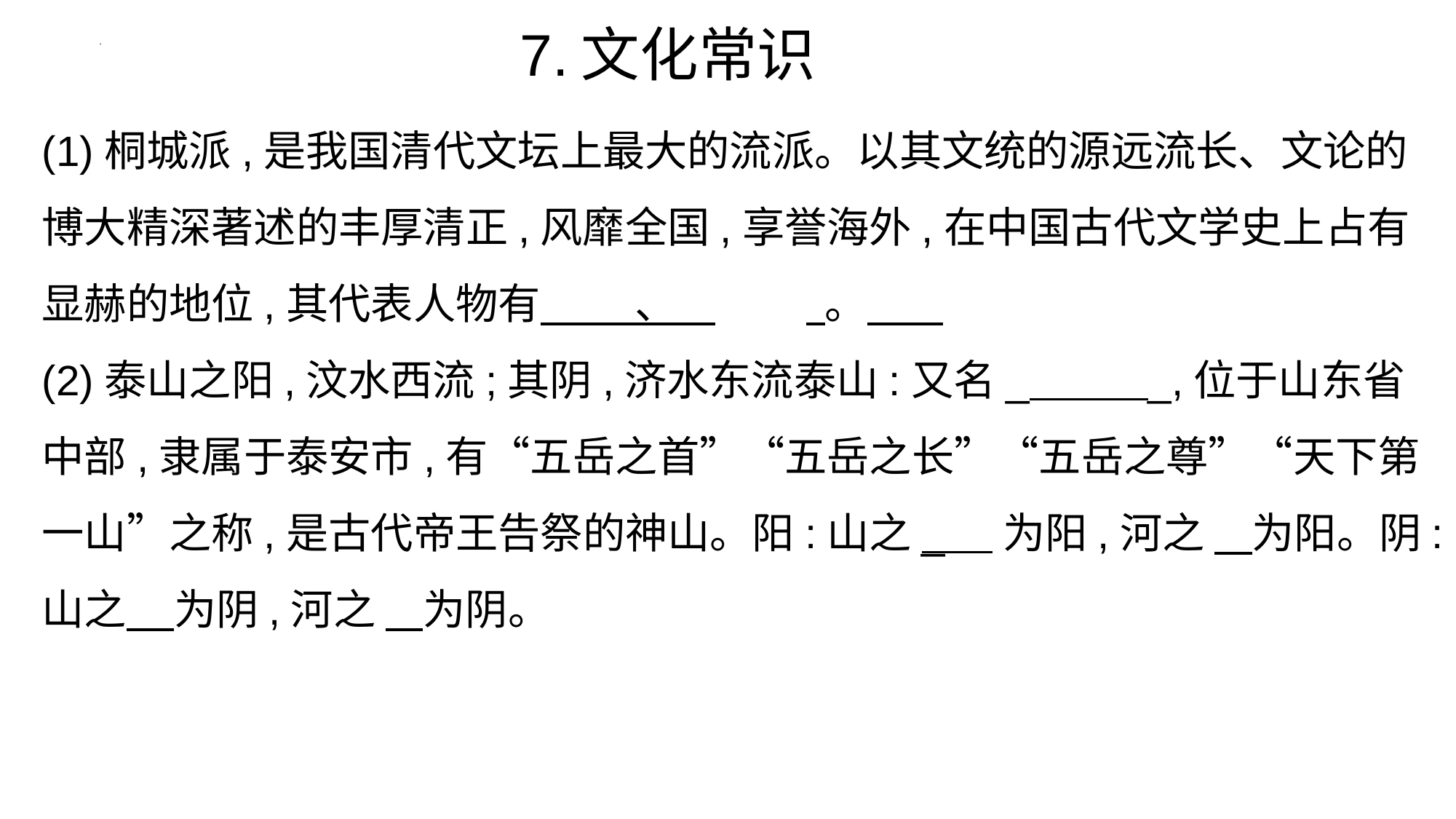

7.文化常识
(1)桐城派,是我国清代文坛上最大的流派。以其文统的源远流长、文论的博大精深著述的丰厚清正,风靡全国,享誉海外,在中国古代文学史上占有显赫的地位,其代表人物有          、    	  。
(2)泰山之阳,汶水西流;其阴,济水东流泰山:又名_          _,位于山东省中部,隶属于泰安市,有“五岳之首”“五岳之长”“五岳之尊”“天下第一山”之称,是古代帝王告祭的神山。阳:山之_    为阳,河之     为阳。阴:山之     为阴,河之     为阴。